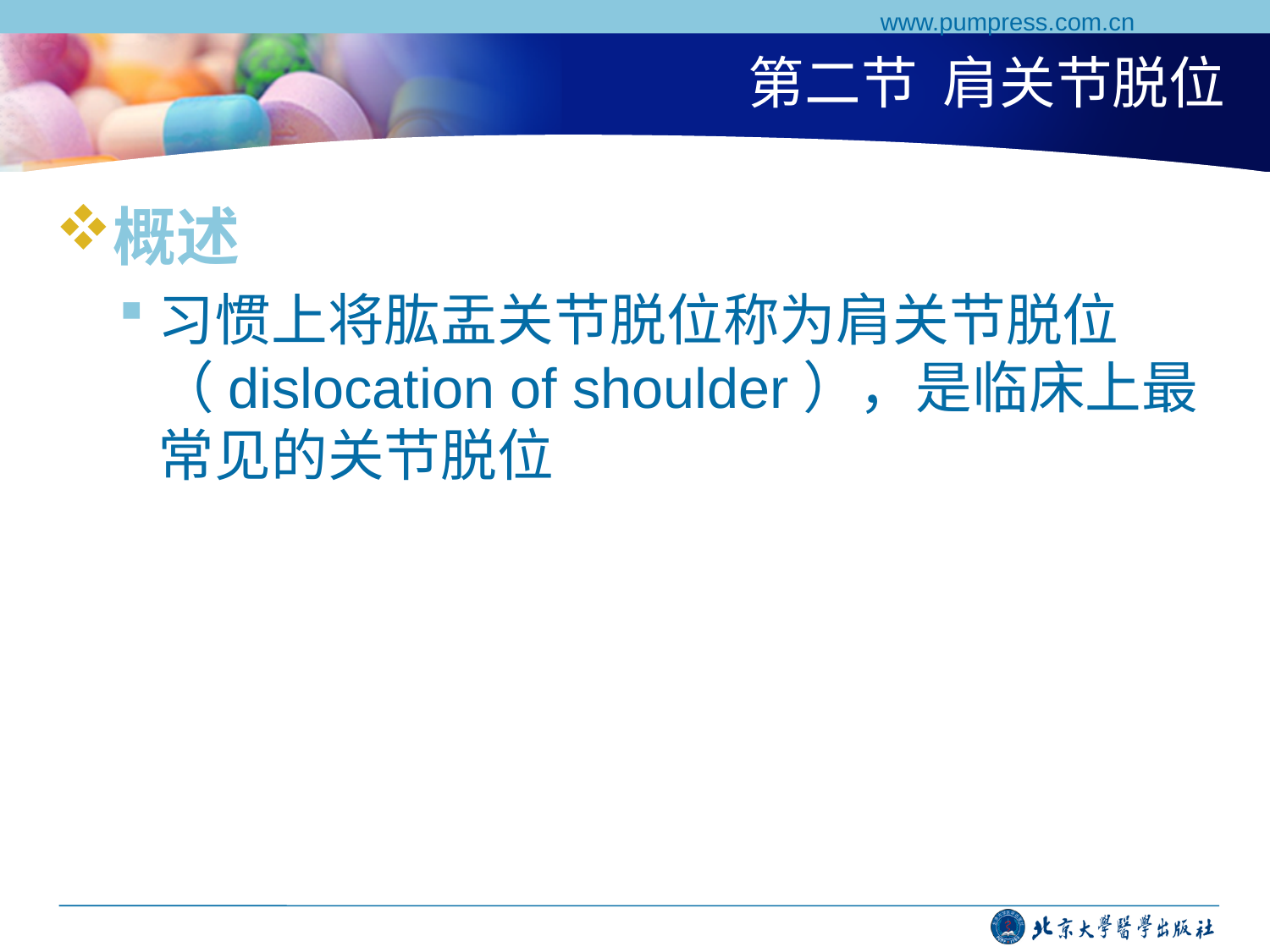

www.pumpress.com.cn
# 第二节  肩关节脱位
概述
习惯上将肱盂关节脱位称为肩关节脱位（dislocation of shoulder），是临床上最常见的关节脱位